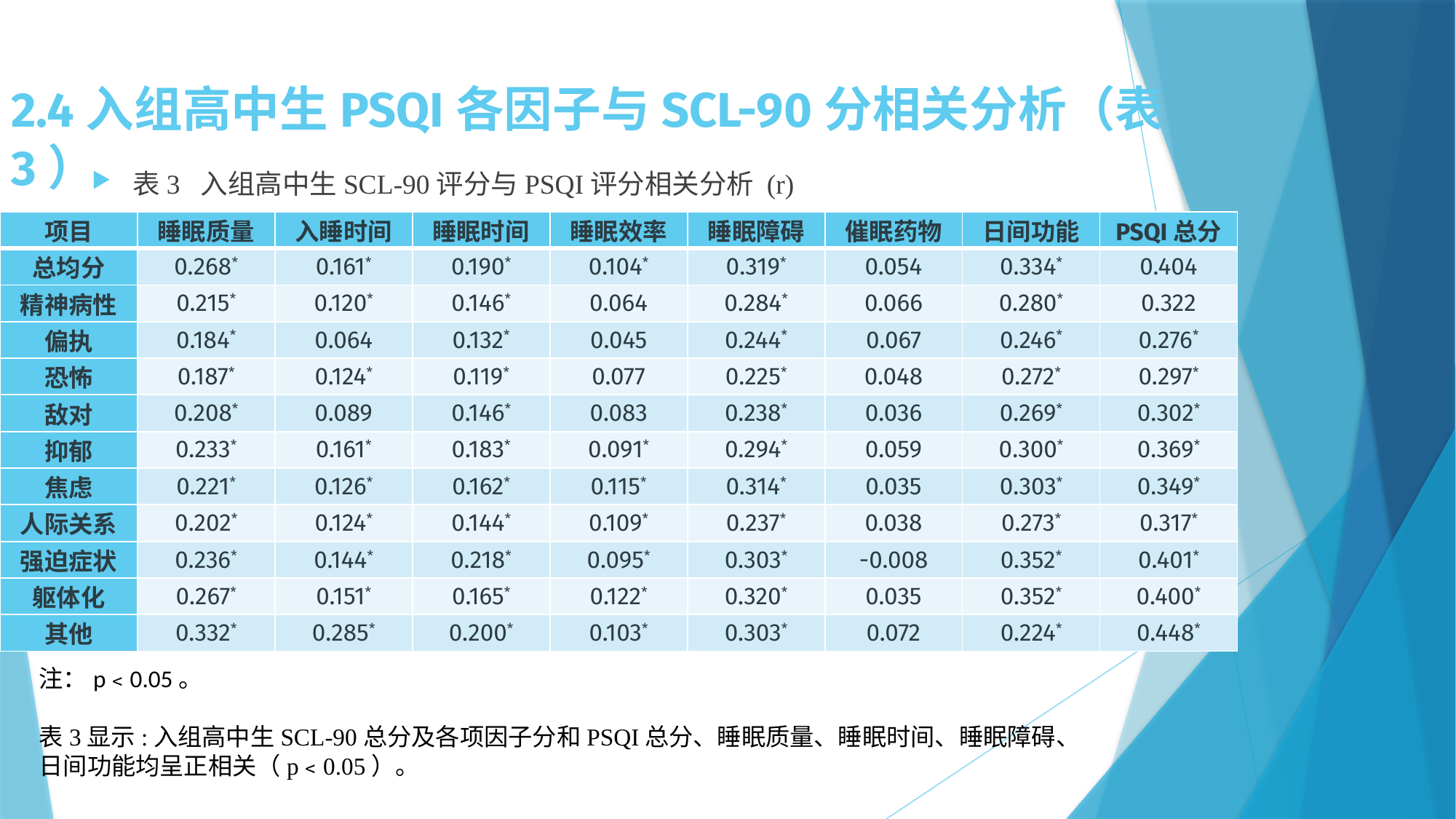

# 2.4入组高中生PSQI各因子与SCL-90分相关分析（表3）
表3  入组高中生SCL-90评分与PSQI评分相关分析 (r)

| 项目 | 睡眠质量 | 入睡时间 | 睡眠时间 | 睡眠效率 | 睡眠障碍 | 催眠药物 | 日间功能 | PSQI总分 |
| --- | --- | --- | --- | --- | --- | --- | --- | --- |
| 总均分 | 0.268\* | 0.161\* | 0.190\* | 0.104\* | 0.319\* | 0.054 | 0.334\* | 0.404 |
| 精神病性 | 0.215\* | 0.120\* | 0.146\* | 0.064 | 0.284\* | 0.066 | 0.280\* | 0.322 |
| 偏执 | 0.184\* | 0.064 | 0.132\* | 0.045 | 0.244\* | 0.067 | 0.246\* | 0.276\* |
| 恐怖 | 0.187\* | 0.124\* | 0.119\* | 0.077 | 0.225\* | 0.048 | 0.272\* | 0.297\* |
| 敌对 | 0.208\* | 0.089 | 0.146\* | 0.083 | 0.238\* | 0.036 | 0.269\* | 0.302\* |
| 抑郁 | 0.233\* | 0.161\* | 0.183\* | 0.091\* | 0.294\* | 0.059 | 0.300\* | 0.369\* |
| 焦虑 | 0.221\* | 0.126\* | 0.162\* | 0.115\* | 0.314\* | 0.035 | 0.303\* | 0.349\* |
| 人际关系 | 0.202\* | 0.124\* | 0.144\* | 0.109\* | 0.237\* | 0.038 | 0.273\* | 0.317\* |
| 强迫症状 | 0.236\* | 0.144\* | 0.218\* | 0.095\* | 0.303\* | -0.008 | 0.352\* | 0.401\* |
| 躯体化 | 0.267\* | 0.151\* | 0.165\* | 0.122\* | 0.320\* | 0.035 | 0.352\* | 0.400\* |
| 其他 | 0.332\* | 0.285\* | 0.200\* | 0.103\* | 0.303\* | 0.072 | 0.224\* | 0.448\* |
注：p﹤0.05。

表3显示:入组高中生SCL-90总分及各项因子分和PSQI总分、睡眠质量、睡眠时间、睡眠障碍、
日间功能均呈正相关（p﹤0.05）。